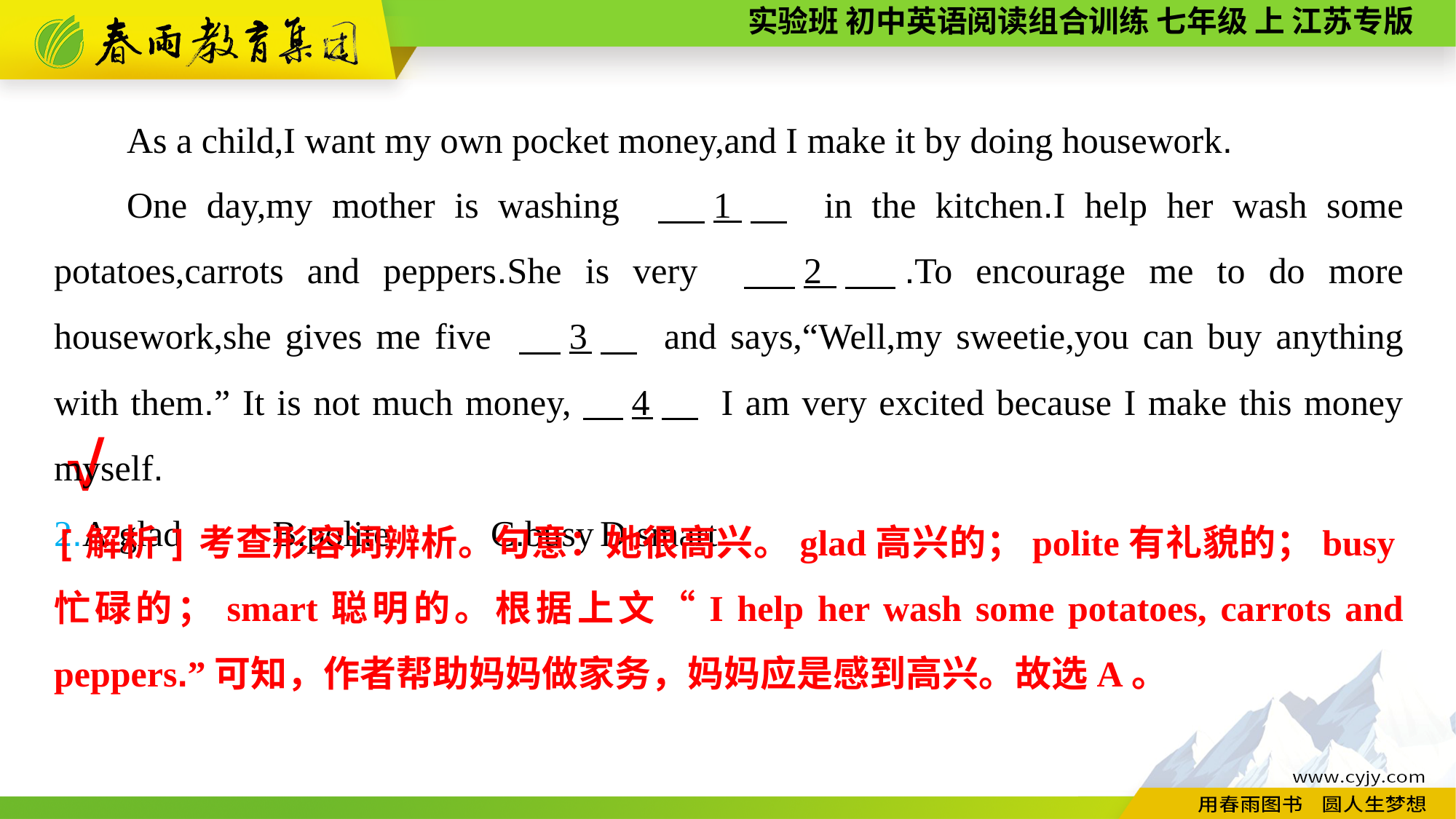

As a child,I want my own pocket money,and I make it by doing housework.
One day,my mother is washing 　1　 in the kitchen.I help her wash some potatoes,carrots and peppers.She is very 　2　.To encourage me to do more housework,she gives me five 　3　 and says,“Well,my sweetie,you can buy anything with them.” It is not much money,　4　 I am very excited because I make this money myself.
2.A.glad	B.polite	C.busy	D.smart
√
[解析]考查形容词辨析。句意：她很高兴。glad高兴的；polite有礼貌的；busy忙碌的；smart聪明的。根据上文“I help her wash some potatoes, carrots and peppers.”可知，作者帮助妈妈做家务，妈妈应是感到高兴。故选A。